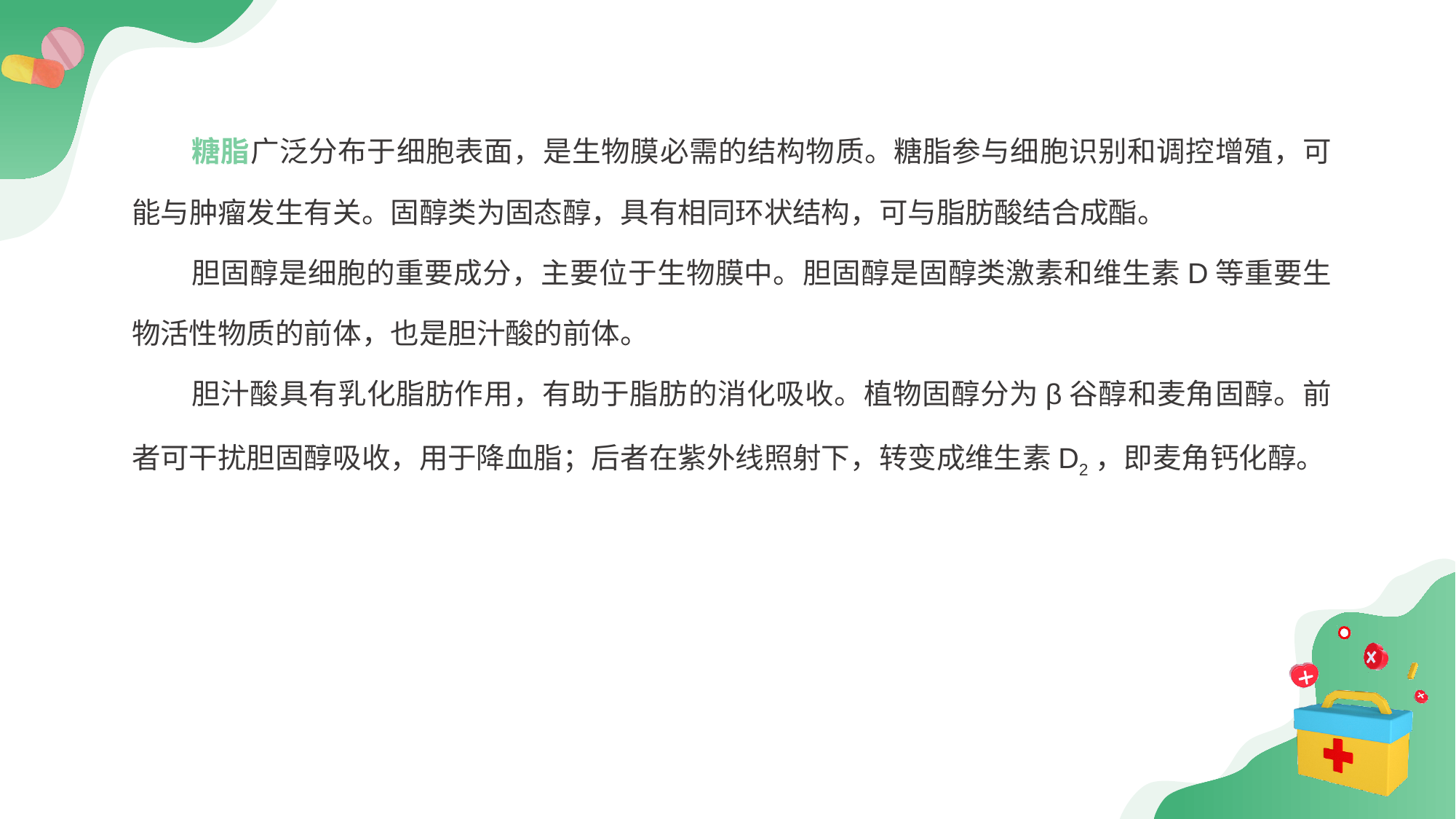

糖脂广泛分布于细胞表面，是生物膜必需的结构物质。糖脂参与细胞识别和调控增殖，可能与肿瘤发生有关。固醇类为固态醇，具有相同环状结构，可与脂肪酸结合成酯。
胆固醇是细胞的重要成分，主要位于生物膜中。胆固醇是固醇类激素和维生素D等重要生物活性物质的前体，也是胆汁酸的前体。
胆汁酸具有乳化脂肪作用，有助于脂肪的消化吸收。植物固醇分为β谷醇和麦角固醇。前者可干扰胆固醇吸收，用于降血脂；后者在紫外线照射下，转变成维生素D2，即麦角钙化醇。